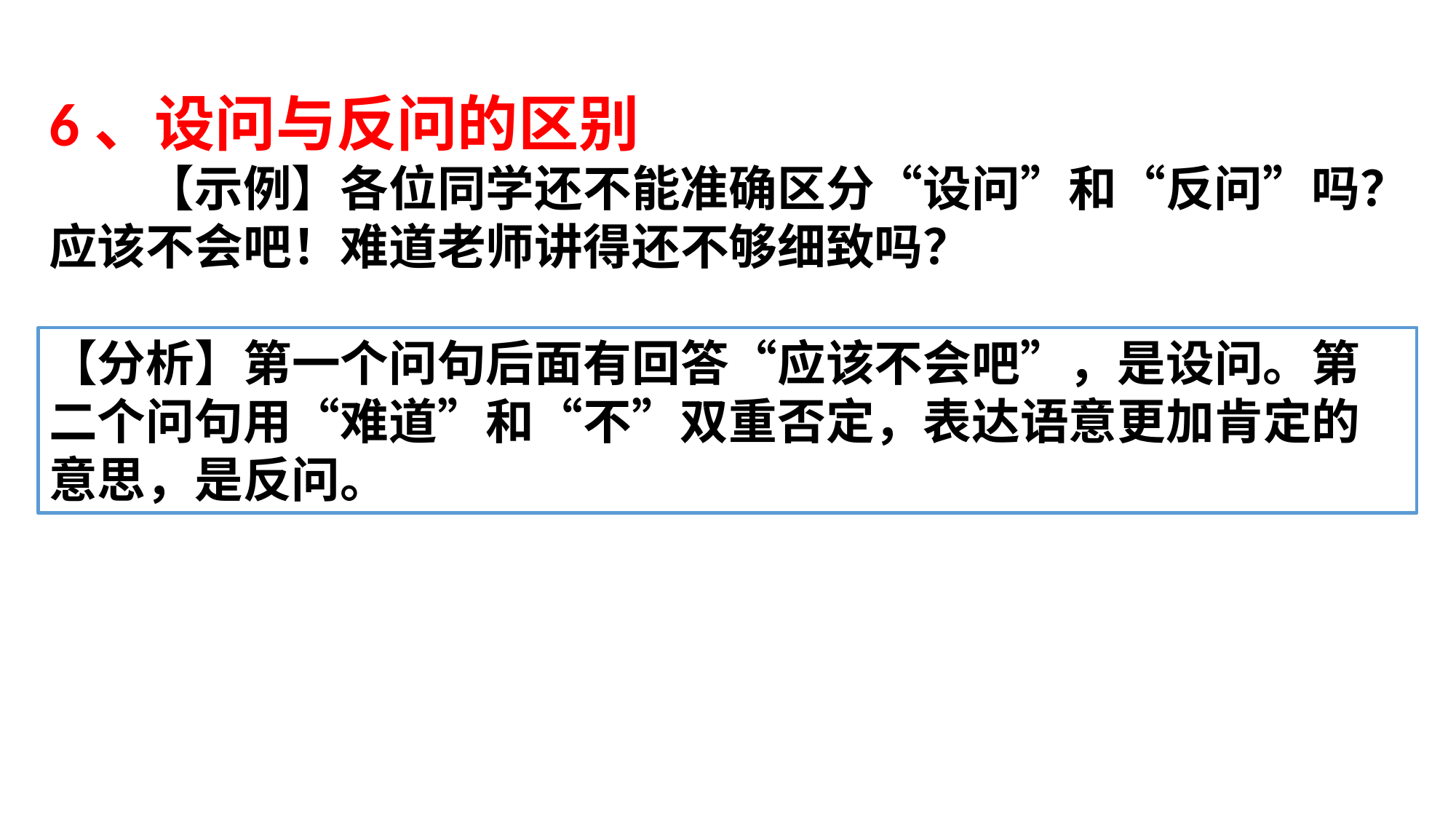

6、设问与反问的区别
　　【示例】各位同学还不能准确区分“设问”和“反问”吗？应该不会吧！难道老师讲得还不够细致吗？
【分析】第一个问句后面有回答“应该不会吧”，是设问。第二个问句用“难道”和“不”双重否定，表达语意更加肯定的意思，是反问。